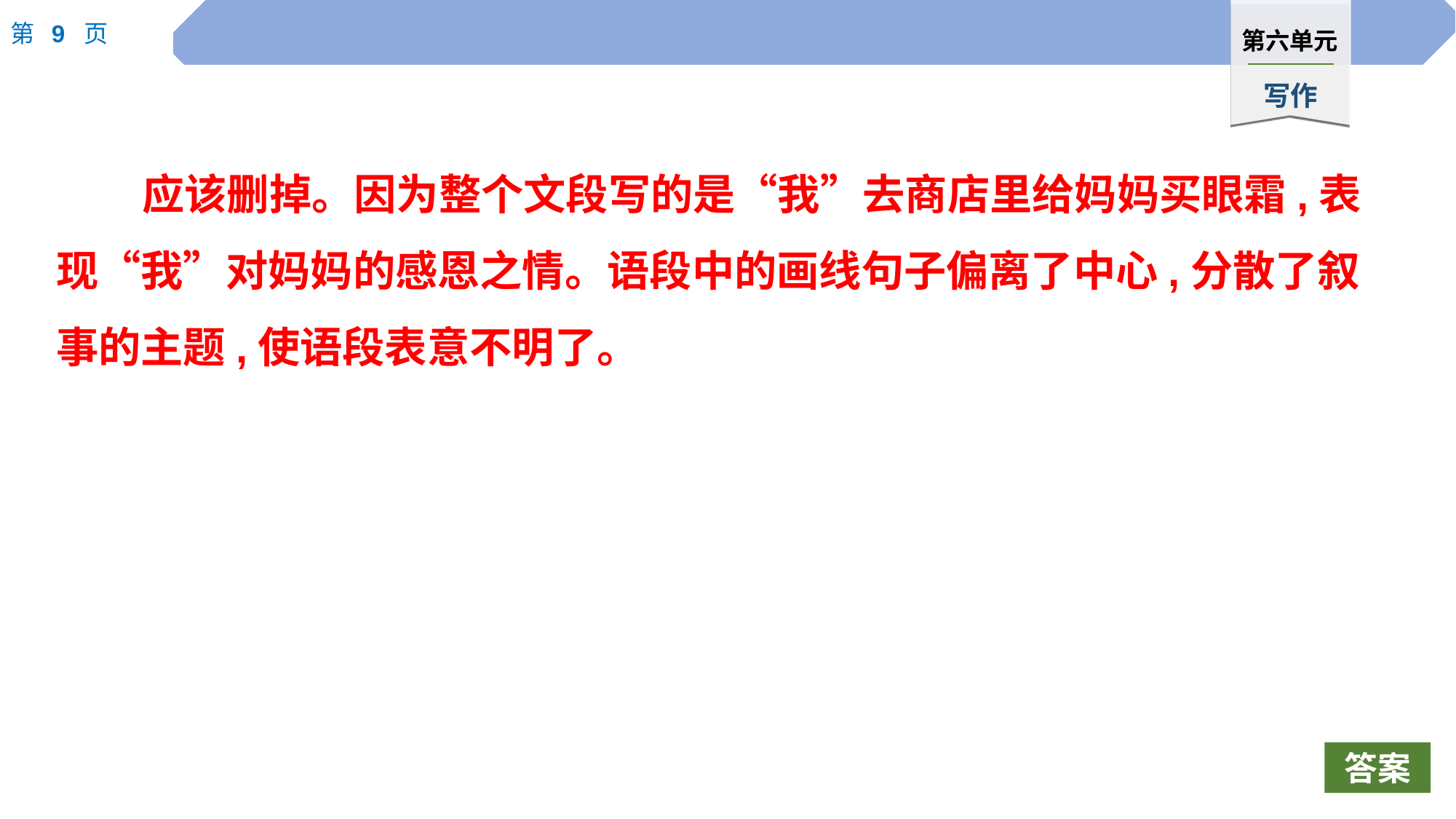

应该删掉。因为整个文段写的是“我”去商店里给妈妈买眼霜,表现“我”对妈妈的感恩之情。语段中的画线句子偏离了中心,分散了叙事的主题,使语段表意不明了。
答案